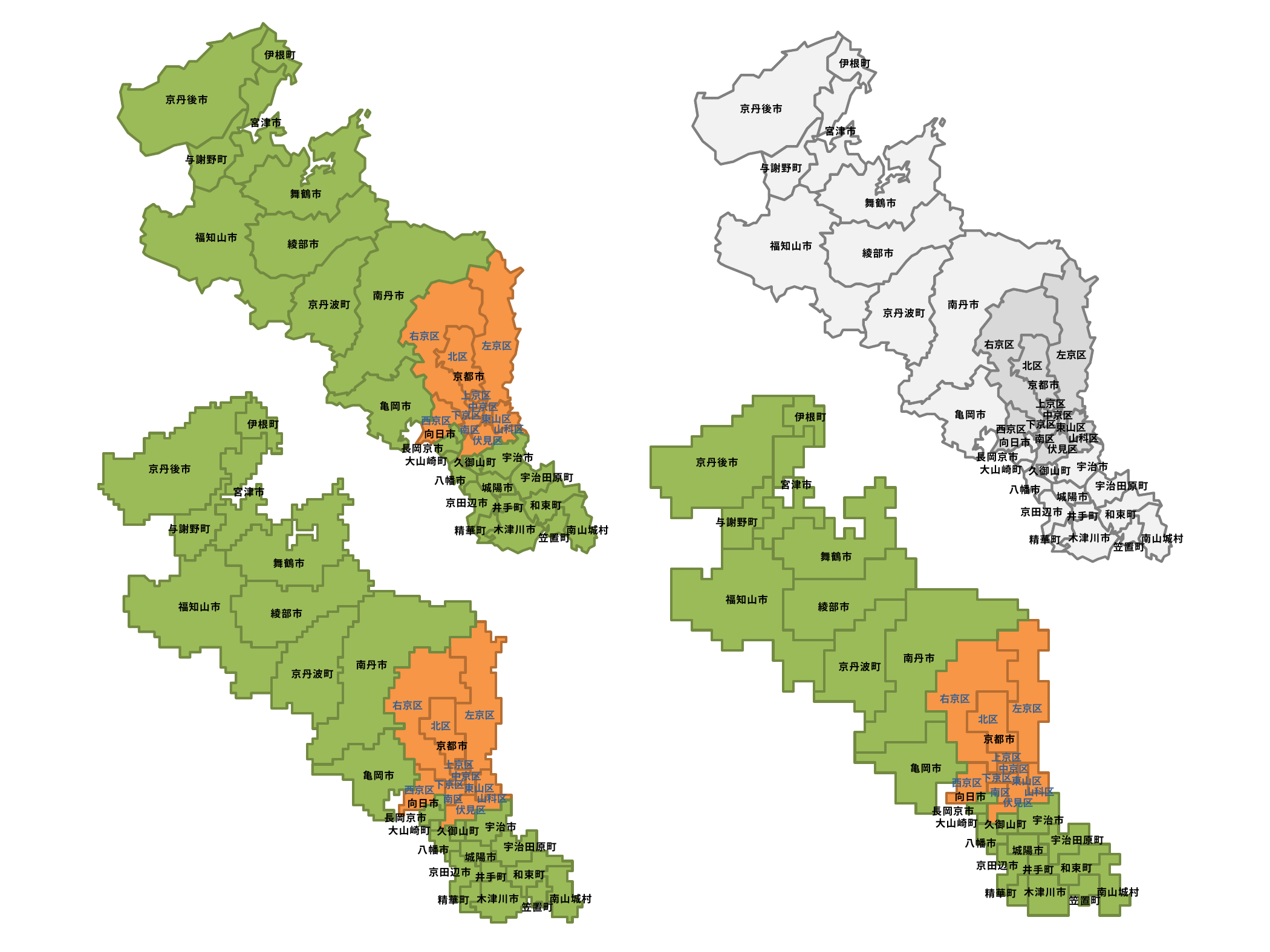

伊根町
京丹後市
宮津市
与謝野町
舞鶴市
福知山市
綾部市
南丹市
京丹波町
京都市
亀岡市
向日市
長岡京市
宇治市
大山崎町
久御山町
宇治田原町
八幡市
城陽市
京田辺市
和束町
井手町
木津川市
南山城村
精華町
笠置町
伊根町
京丹後市
宮津市
与謝野町
舞鶴市
福知山市
綾部市
南丹市
京丹波町
京都市
亀岡市
向日市
長岡京市
宇治市
大山崎町
久御山町
宇治田原町
八幡市
城陽市
京田辺市
和束町
井手町
木津川市
南山城村
精華町
笠置町

右京区
左京区
北区
上京区
中京区
下京区
東山区
西京区
山科区
南区
伏見区
右京区
左京区
北区
上京区
中京区
下京区
東山区
西京区
山科区
南区
伏見区

伊根町
京丹後市
宮津市
与謝野町
舞鶴市
福知山市
綾部市
南丹市
京丹波町
京都市
亀岡市
向日市
長岡京市
宇治市
大山崎町
久御山町
宇治田原町
八幡市
城陽市
京田辺市
和束町
井手町
木津川市
南山城村
精華町
笠置町
伊根町
京丹後市
宮津市
与謝野町
舞鶴市
福知山市
綾部市
南丹市
京丹波町
京都市
亀岡市
向日市
長岡京市
宇治市
大山崎町
久御山町
宇治田原町
八幡市
城陽市
京田辺市
和束町
井手町
木津川市
南山城村
精華町
笠置町

右京区
左京区
北区
上京区
中京区
下京区
東山区
西京区
山科区
南区
伏見区
右京区
左京区
北区
上京区
中京区
下京区
東山区
西京区
山科区
南区
伏見区